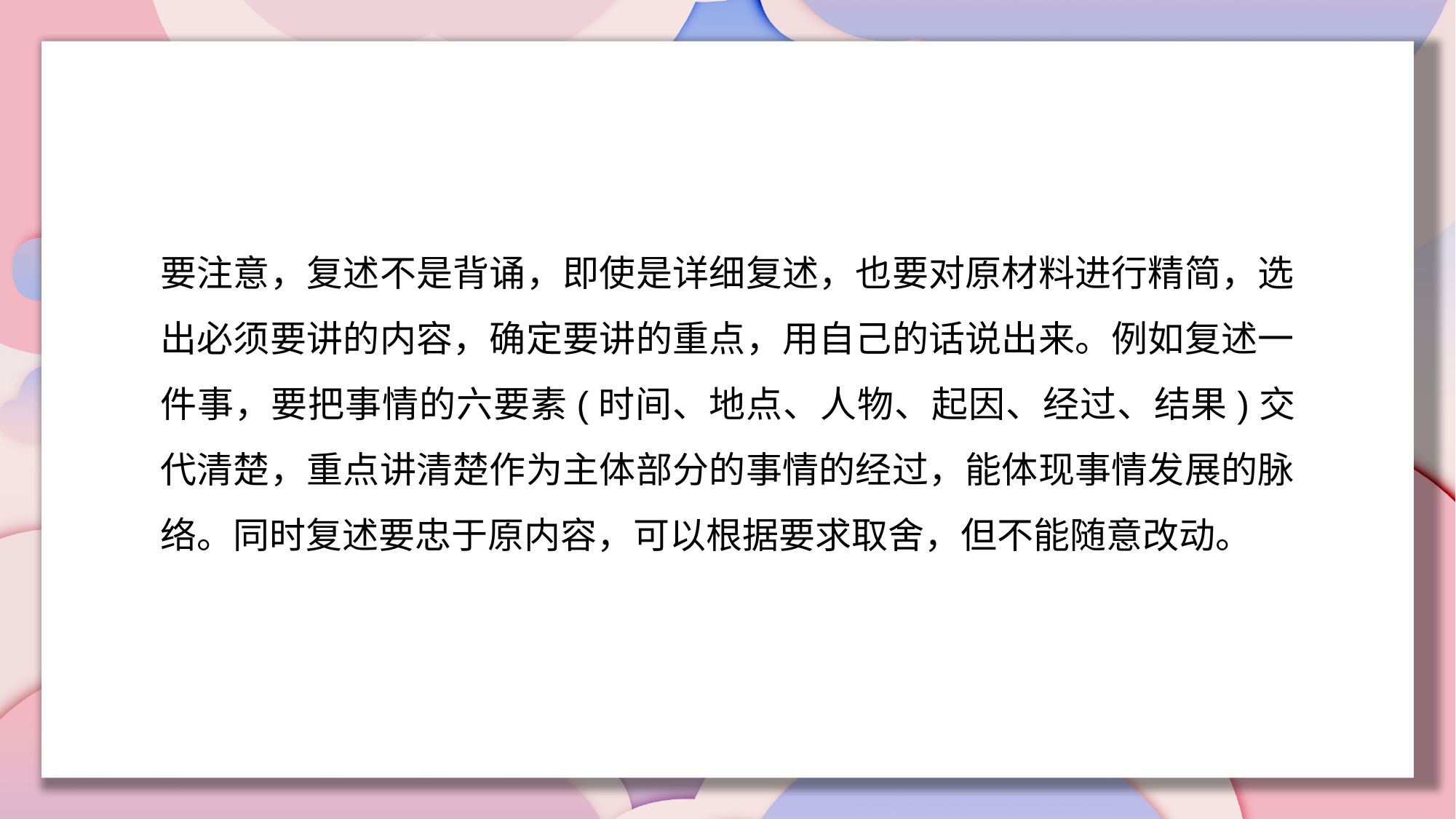

要注意，复述不是背诵，即使是详细复述，也要对原材料进行精简，选出必须要讲的内容，确定要讲的重点，用自己的话说出来。例如复述一件事，要把事情的六要素(时间、地点、人物、起因、经过、结果)交代清楚，重点讲清楚作为主体部分的事情的经过，能体现事情发展的脉络。同时复述要忠于原内容，可以根据要求取舍，但不能随意改动。